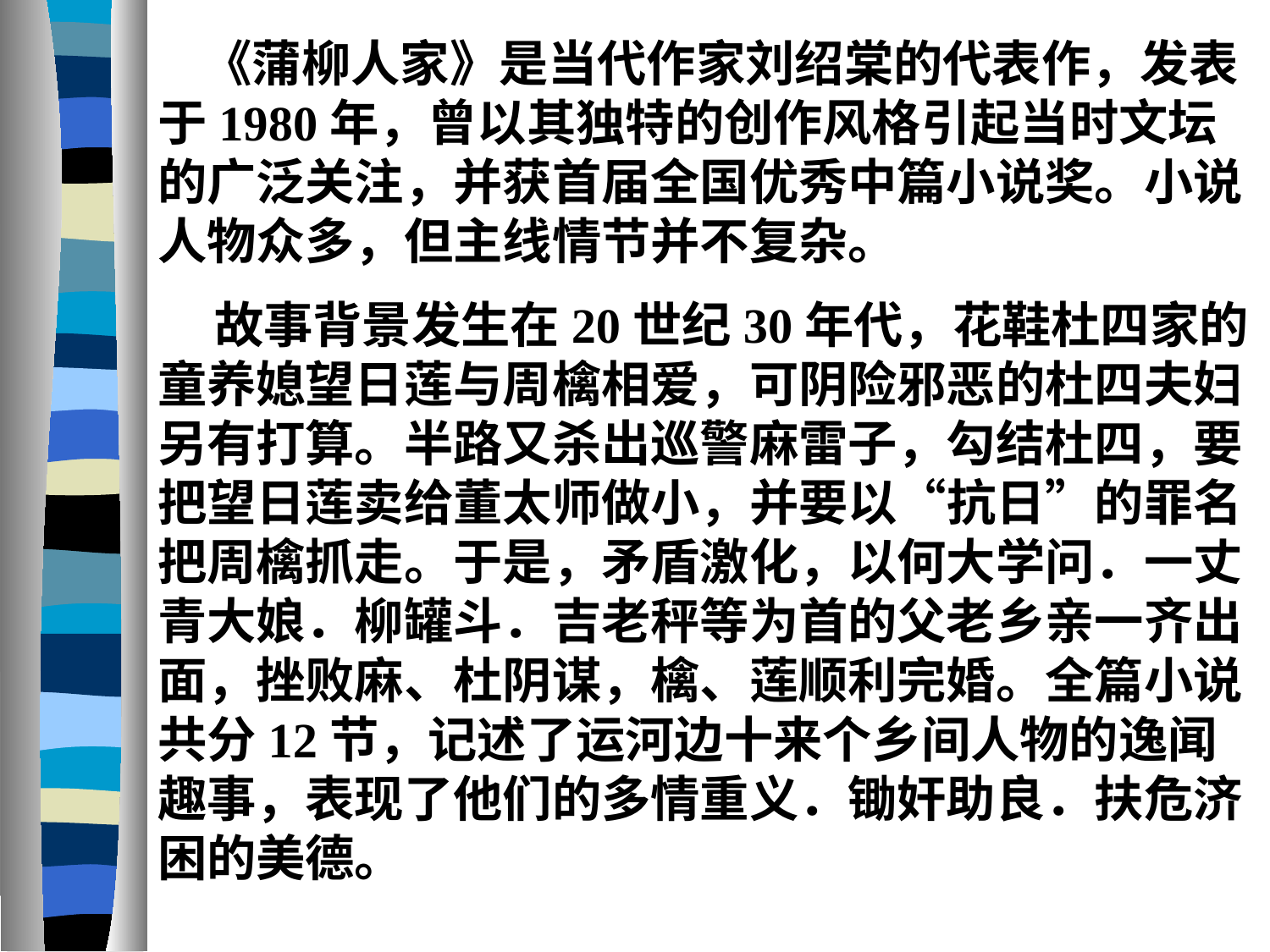

《蒲柳人家》是当代作家刘绍棠的代表作，发表于1980年，曾以其独特的创作风格引起当时文坛的广泛关注，并获首届全国优秀中篇小说奖。小说人物众多，但主线情节并不复杂。
    故事背景发生在20世纪30年代，花鞋杜四家的童养媳望日莲与周檎相爱，可阴险邪恶的杜四夫妇另有打算。半路又杀出巡警麻雷子，勾结杜四，要把望日莲卖给董太师做小，并要以“抗日”的罪名把周檎抓走。于是，矛盾激化，以何大学问．一丈青大娘．柳罐斗．吉老秤等为首的父老乡亲一齐出面，挫败麻、杜阴谋，檎、莲顺利完婚。全篇小说共分12节，记述了运河边十来个乡间人物的逸闻趣事，表现了他们的多情重义．锄奸助良．扶危济困的美德。